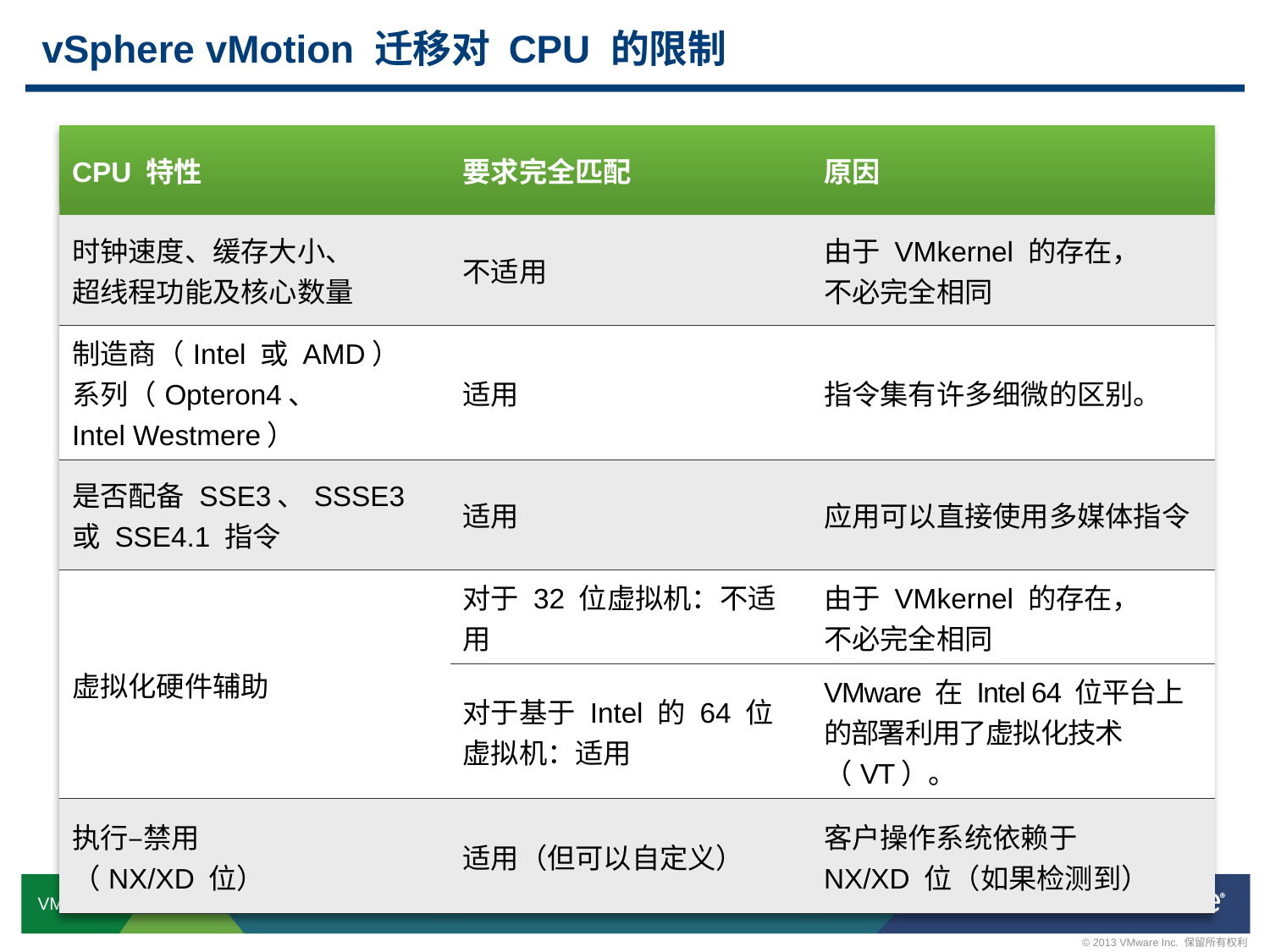

# vSphere vMotion 迁移对 CPU 的限制
| CPU 特性 | 要求完全匹配 | 原因 |
| --- | --- | --- |
| 时钟速度、缓存大小、 超线程功能及核心数量 | 不适用 | 由于 VMkernel 的存在， 不必完全相同 |
| 制造商（Intel 或 AMD） 系列（Opteron4、 Intel Westmere） | 适用 | 指令集有许多细微的区别。 |
| 是否配备 SSE3、SSSE3 或 SSE4.1 指令 | 适用 | 应用可以直接使用多媒体指令 |
| 虚拟化硬件辅助 | 对于 32 位虚拟机：不适用 | 由于 VMkernel 的存在， 不必完全相同 |
|  | 对于基于 Intel 的 64 位 虚拟机：适用 | VMware 在 Intel 64 位平台上的部署利用了虚拟化技术（VT）。 |
| 执行–禁用 （NX/XD 位） | 适用（但可以自定义） | 客户操作系统依赖于 NX/XD 位（如果检测到） |